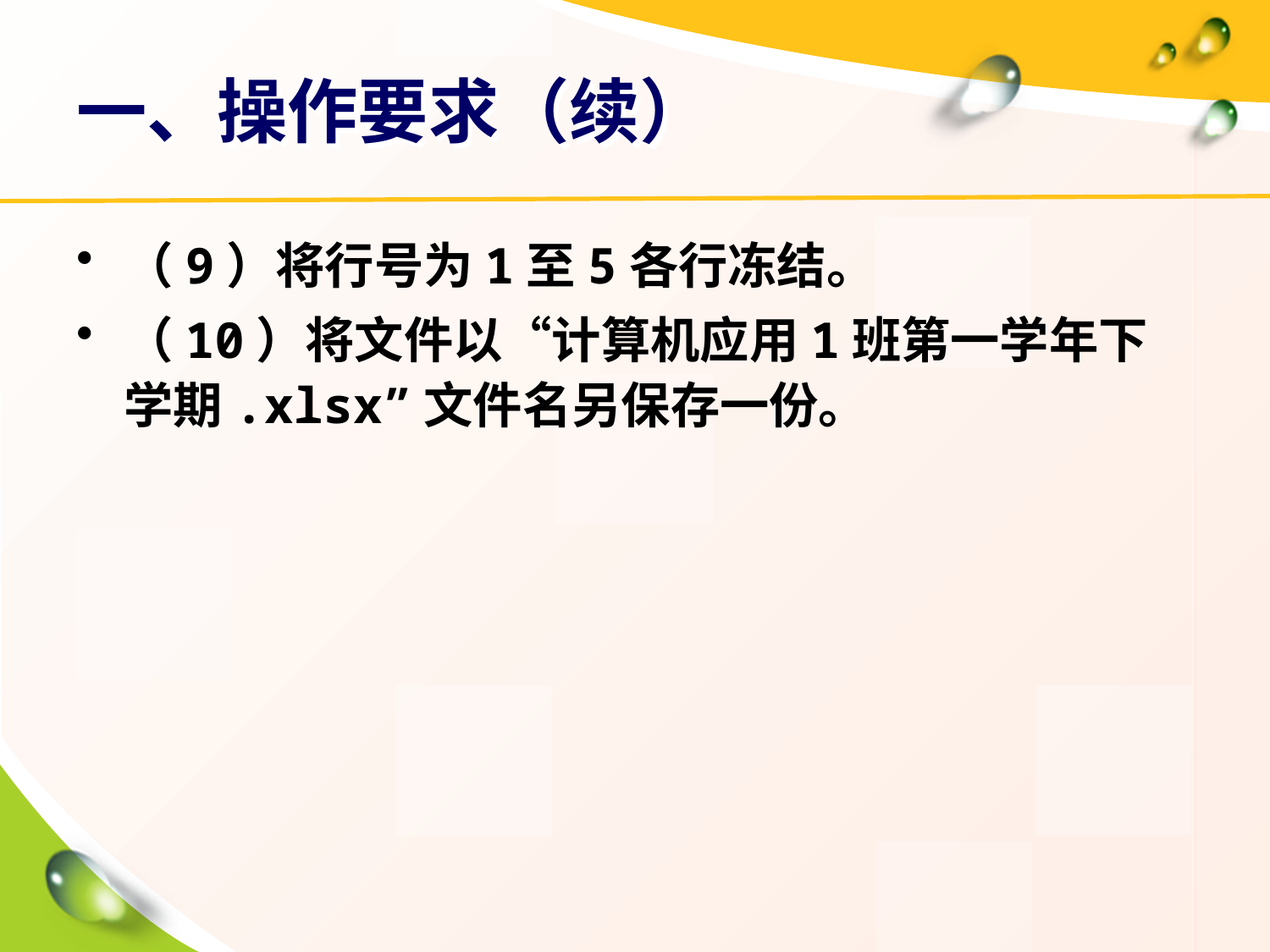

# 一、操作要求（续）
（9）将行号为1至5各行冻结。
（10）将文件以“计算机应用1班第一学年下学期.xlsx”文件名另保存一份。